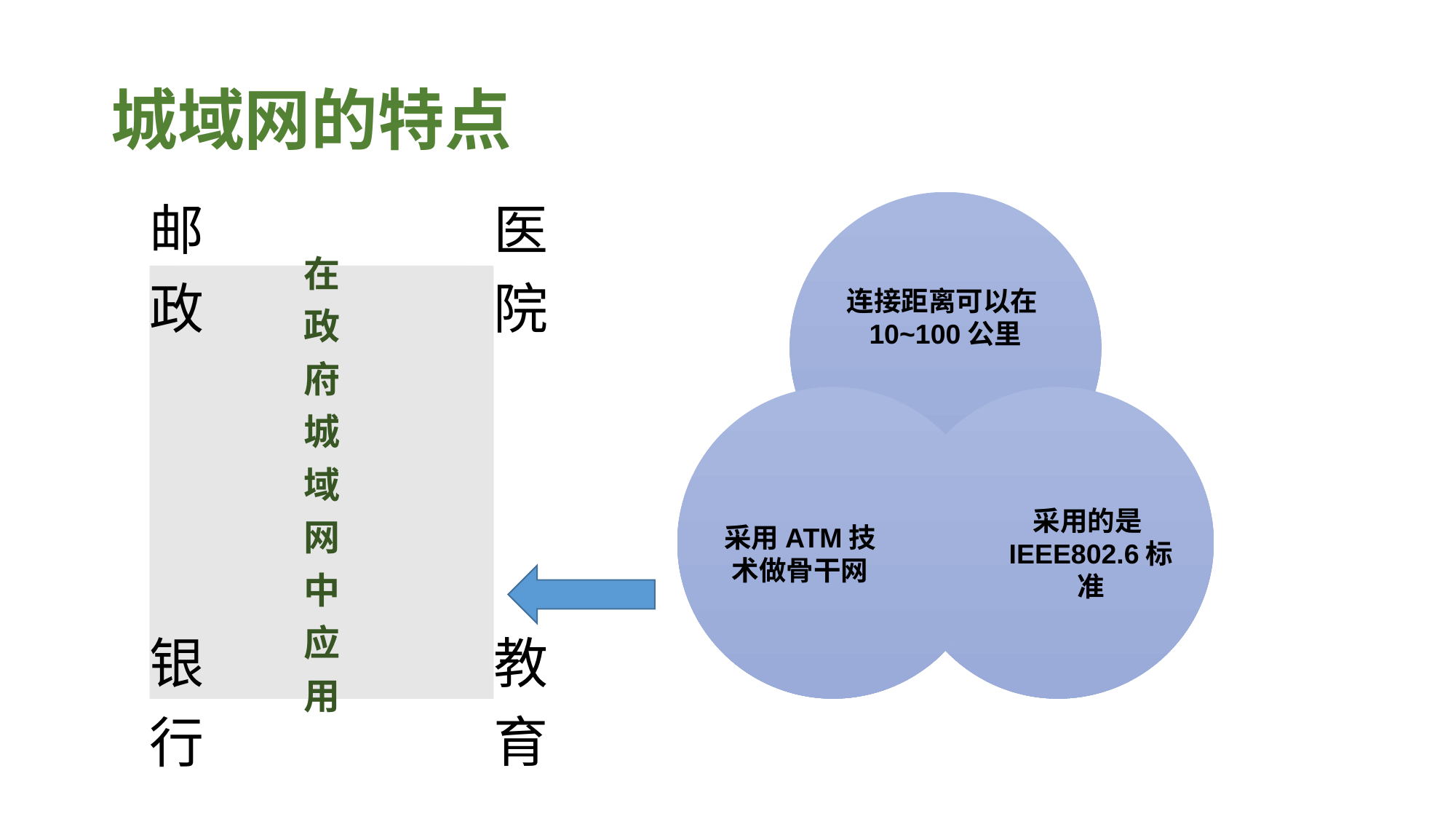

# 城域网的特点
连接距离可以在10~100公里
采用的是IEEE802.6标准
采用ATM技术做骨干网
在政府城域网中应用
邮政
医院
银行
教育